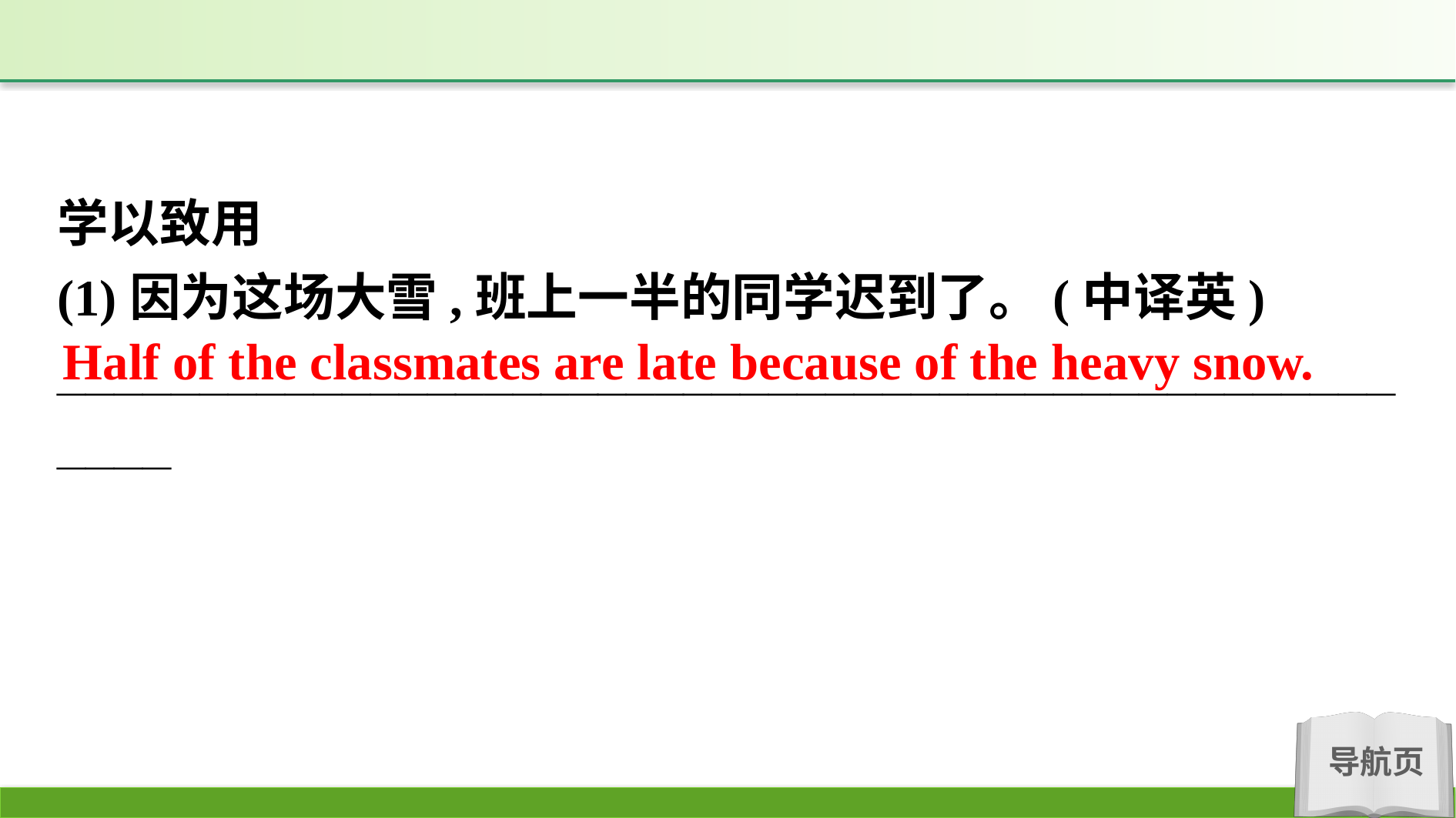

学以致用
(1)因为这场大雪,班上一半的同学迟到了。(中译英)
___________________________________________________
Half of the classmates are late because of the heavy snow.